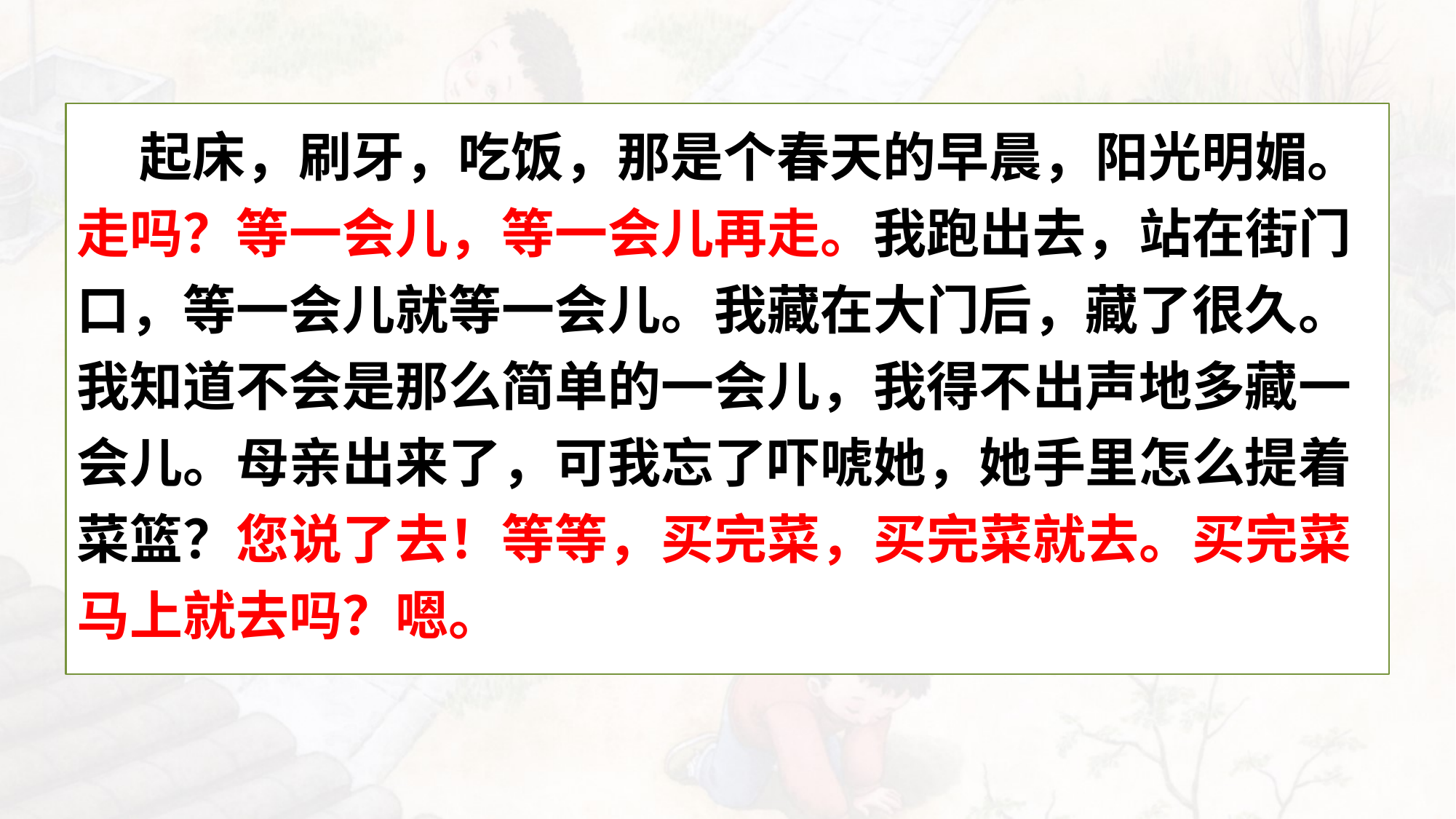

起床，刷牙，吃饭，那是个春天的早晨，阳光明媚。走吗？等一会儿，等一会儿再走。我跑出去，站在街门口，等一会儿就等一会儿。我藏在大门后，藏了很久。我知道不会是那么简单的一会儿，我得不出声地多藏一会儿。母亲出来了，可我忘了吓唬她，她手里怎么提着菜篮？您说了去！等等，买完菜，买完菜就去。买完菜马上就去吗？嗯。